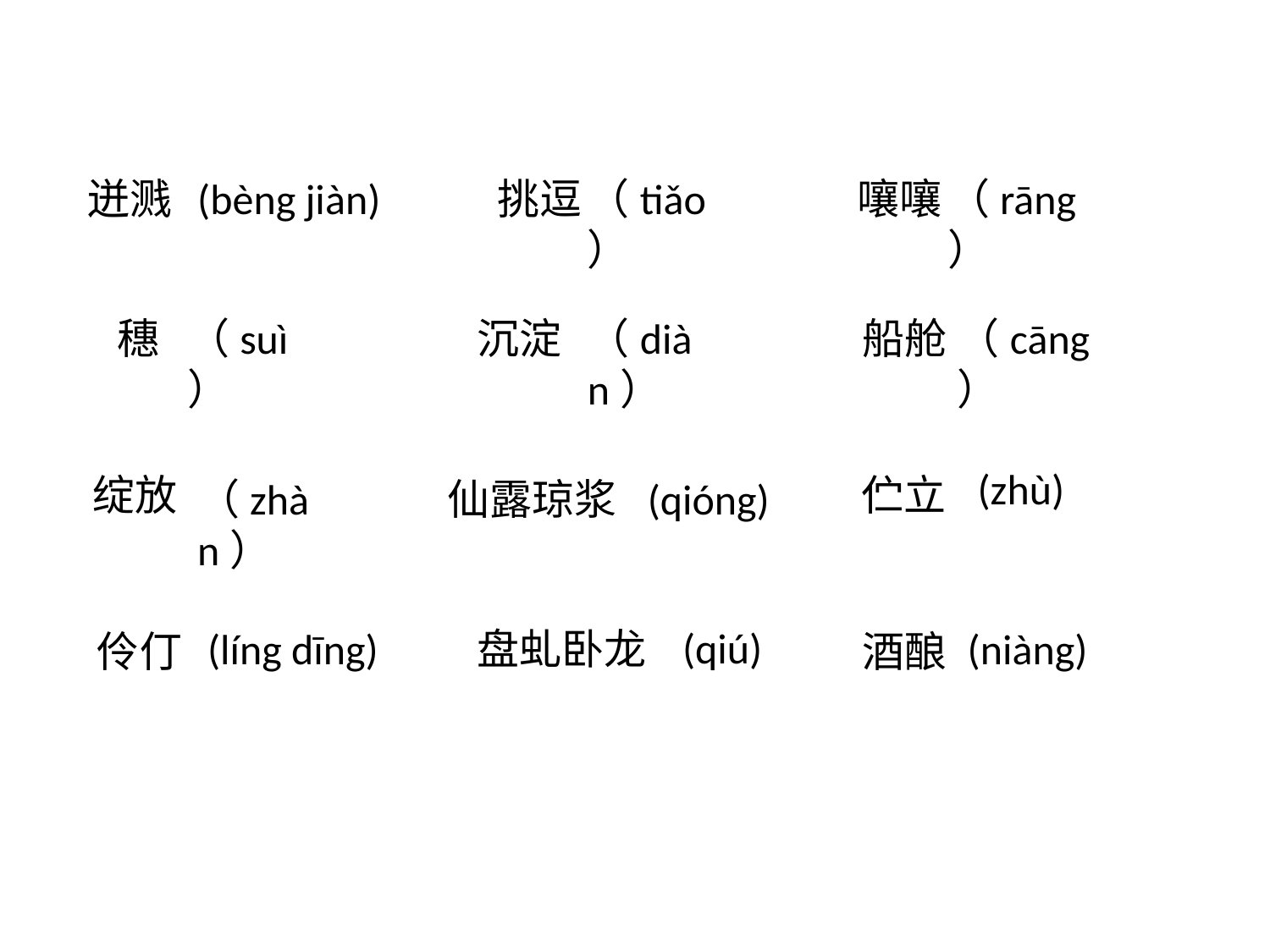

迸溅
(bèng jiàn)
挑逗
（tiǎo）
嚷嚷
（rāng）
船舱
穗
（suì）
沉淀
（diàn）
（cāng）
(zhù)
伫立
绽放
（zhàn）
仙露琼浆
(qióng)
(qiú)
(líng dīng)
盘虬卧龙
(niàng)
伶仃
酒酿